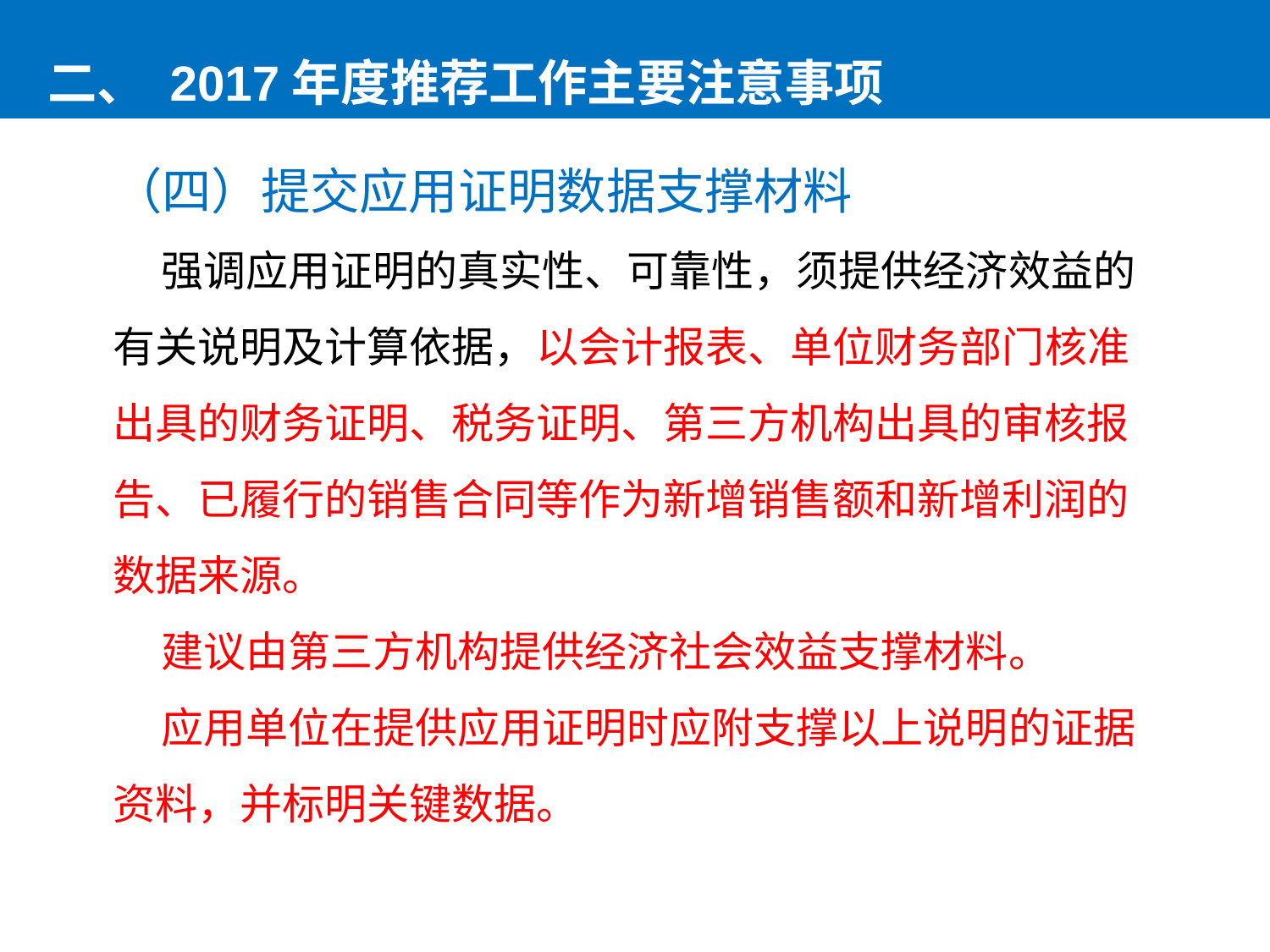

二、 2017年度推荐工作主要注意事项

（四）提交应用证明数据支撑材料
    强调应用证明的真实性、可靠性，须提供经济效益的有关说明及计算依据，以会计报表、单位财务部门核准出具的财务证明、税务证明、第三方机构出具的审核报告、已履行的销售合同等作为新增销售额和新增利润的数据来源。
    建议由第三方机构提供经济社会效益支撑材料。
    应用单位在提供应用证明时应附支撑以上说明的证据资料，并标明关键数据。